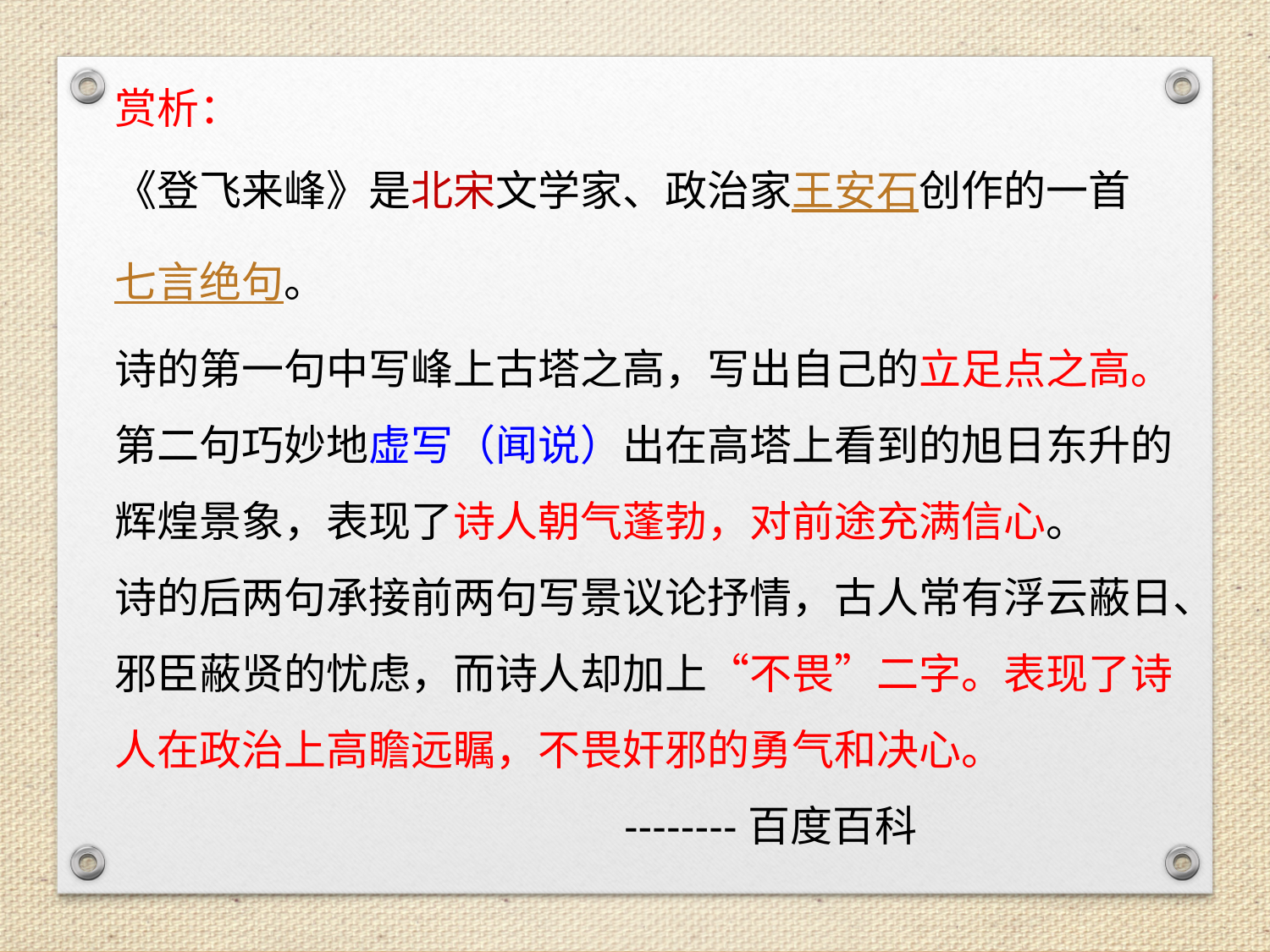

赏析：
《登飞来峰》是北宋文学家、政治家王安石创作的一首七言绝句。
诗的第一句中写峰上古塔之高，写出自己的立足点之高。第二句巧妙地虚写（闻说）出在高塔上看到的旭日东升的辉煌景象，表现了诗人朝气蓬勃，对前途充满信心。
诗的后两句承接前两句写景议论抒情，古人常有浮云蔽日、邪臣蔽贤的忧虑，而诗人却加上“不畏”二字。表现了诗人在政治上高瞻远瞩，不畏奸邪的勇气和决心。
                                           --------百度百科